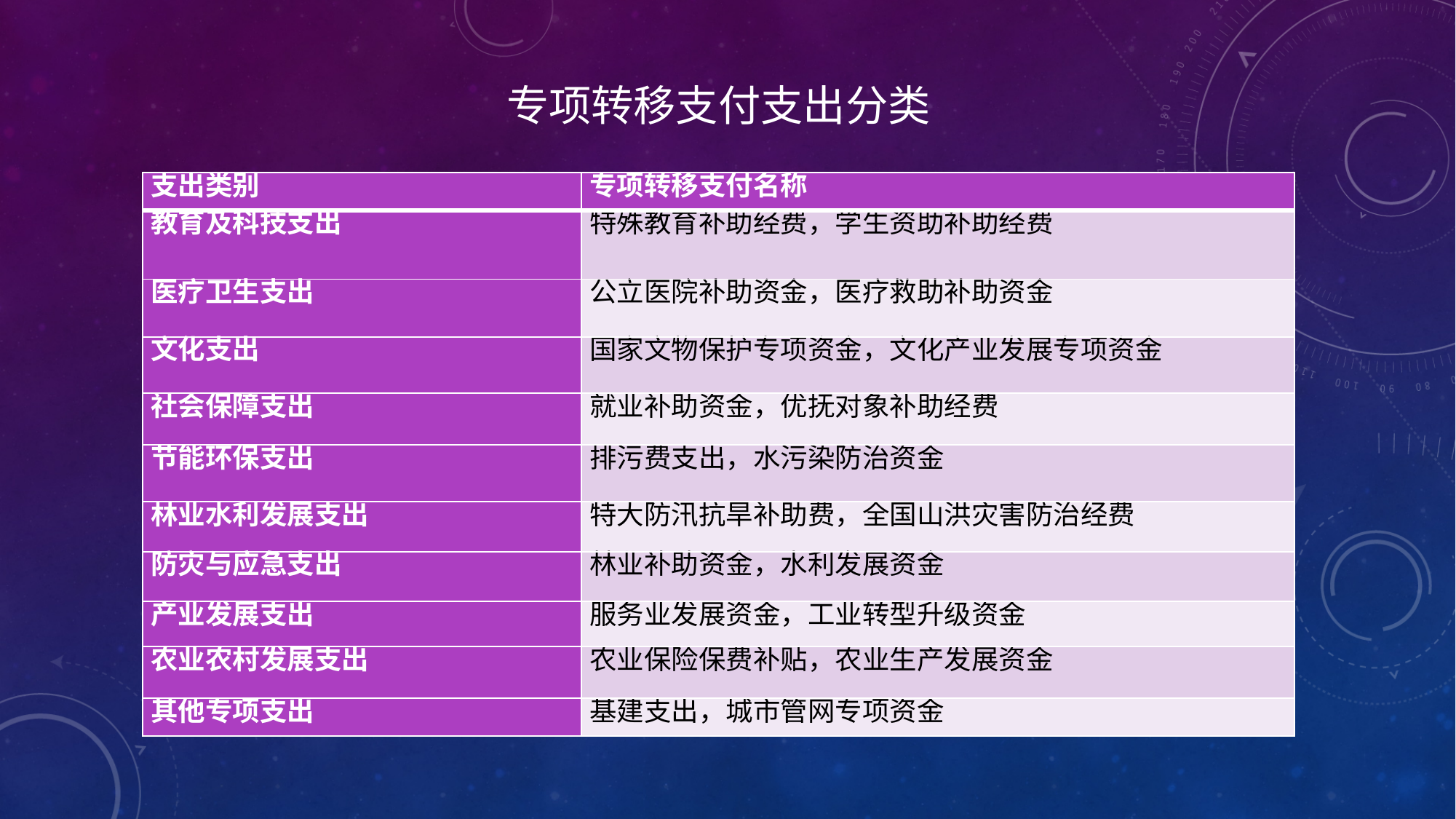

专项转移支付支出分类
| 支出类别 | 专项转移支付名称 |
| --- | --- |
| 教育及科技支出 | 特殊教育补助经费，学生资助补助经费 |
| 医疗卫生支出 | 公立医院补助资金，医疗救助补助资金 |
| 文化支出 | 国家文物保护专项资金，文化产业发展专项资金 |
| 社会保障支出 | 就业补助资金，优抚对象补助经费 |
| 节能环保支出 | 排污费支出，水污染防治资金 |
| 林业水利发展支出 | 特大防汛抗旱补助费，全国山洪灾害防治经费 |
| 防灾与应急支出 | 林业补助资金，水利发展资金 |
| 产业发展支出 | 服务业发展资金，工业转型升级资金 |
| 农业农村发展支出 | 农业保险保费补贴，农业生产发展资金 |
| 其他专项支出 | 基建支出，城市管网专项资金 |